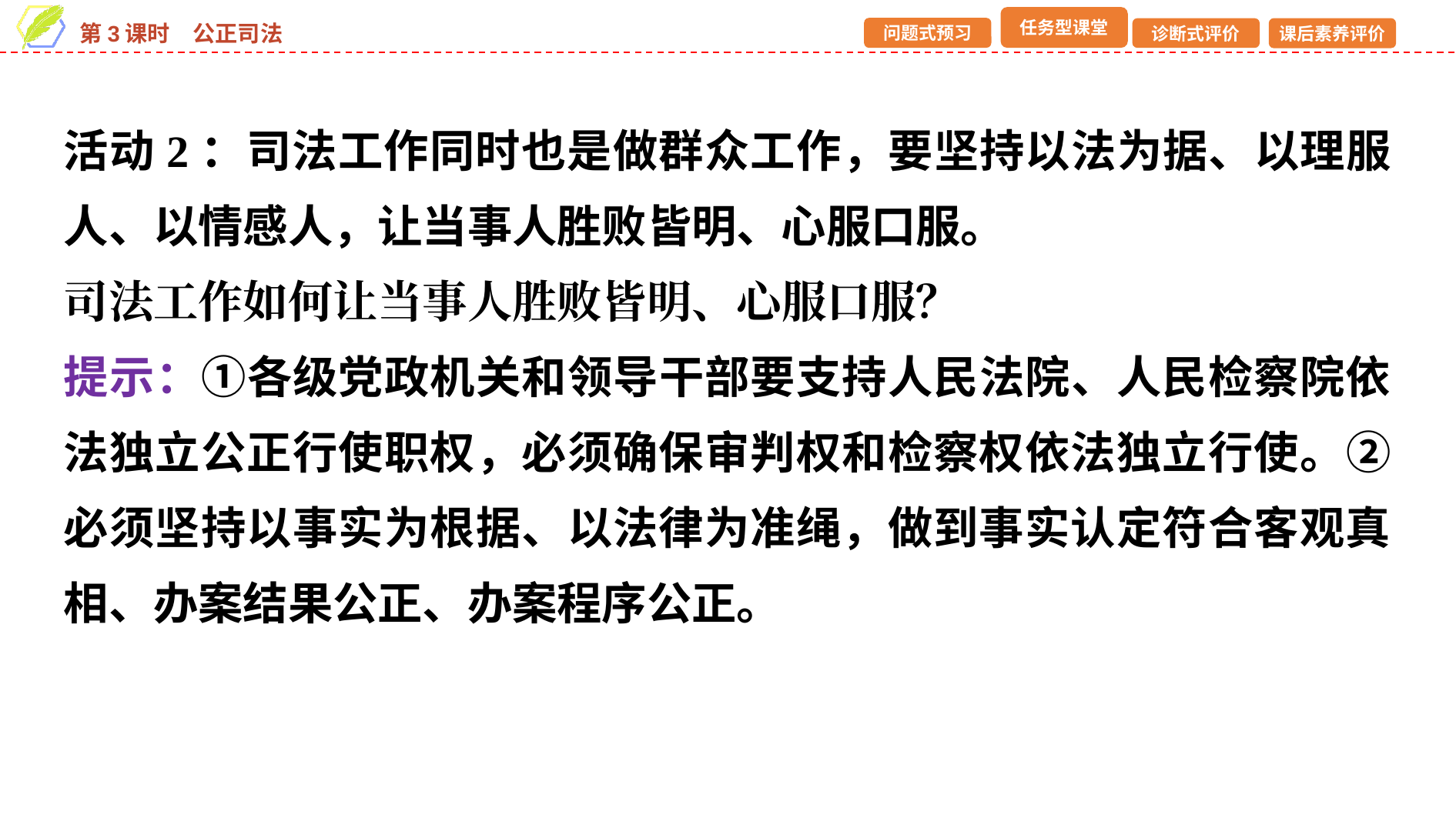

活动2：司法工作同时也是做群众工作，要坚持以法为据、以理服人、以情感人，让当事人胜败皆明、心服口服。
司法工作如何让当事人胜败皆明、心服口服？
提示：①各级党政机关和领导干部要支持人民法院、人民检察院依法独立公正行使职权，必须确保审判权和检察权依法独立行使。②必须坚持以事实为根据、以法律为准绳，做到事实认定符合客观真相、办案结果公正、办案程序公正。